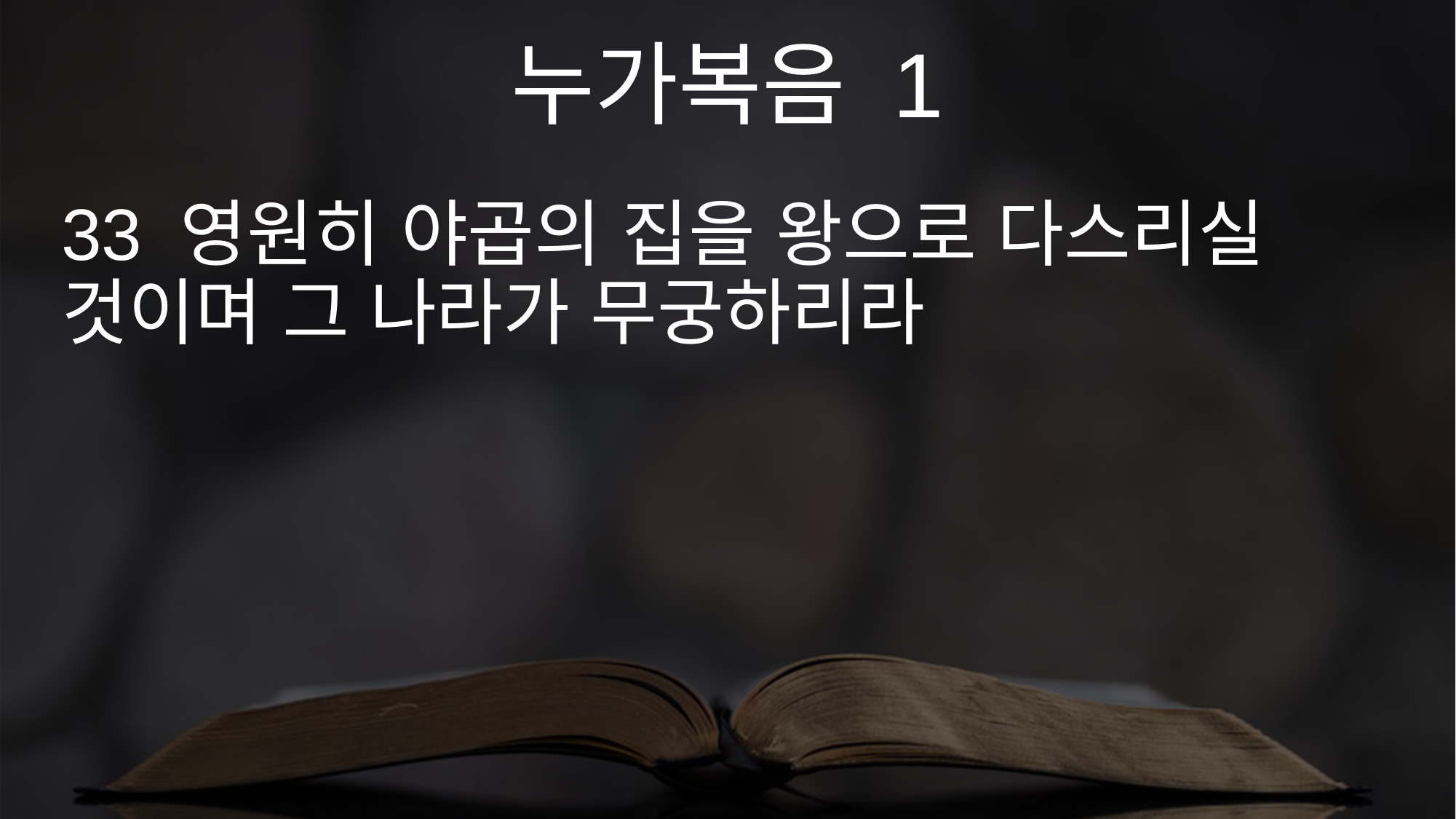

누가복음 1
33 영원히 야곱의 집을 왕으로 다스리실 것이며 그 나라가 무궁하리라